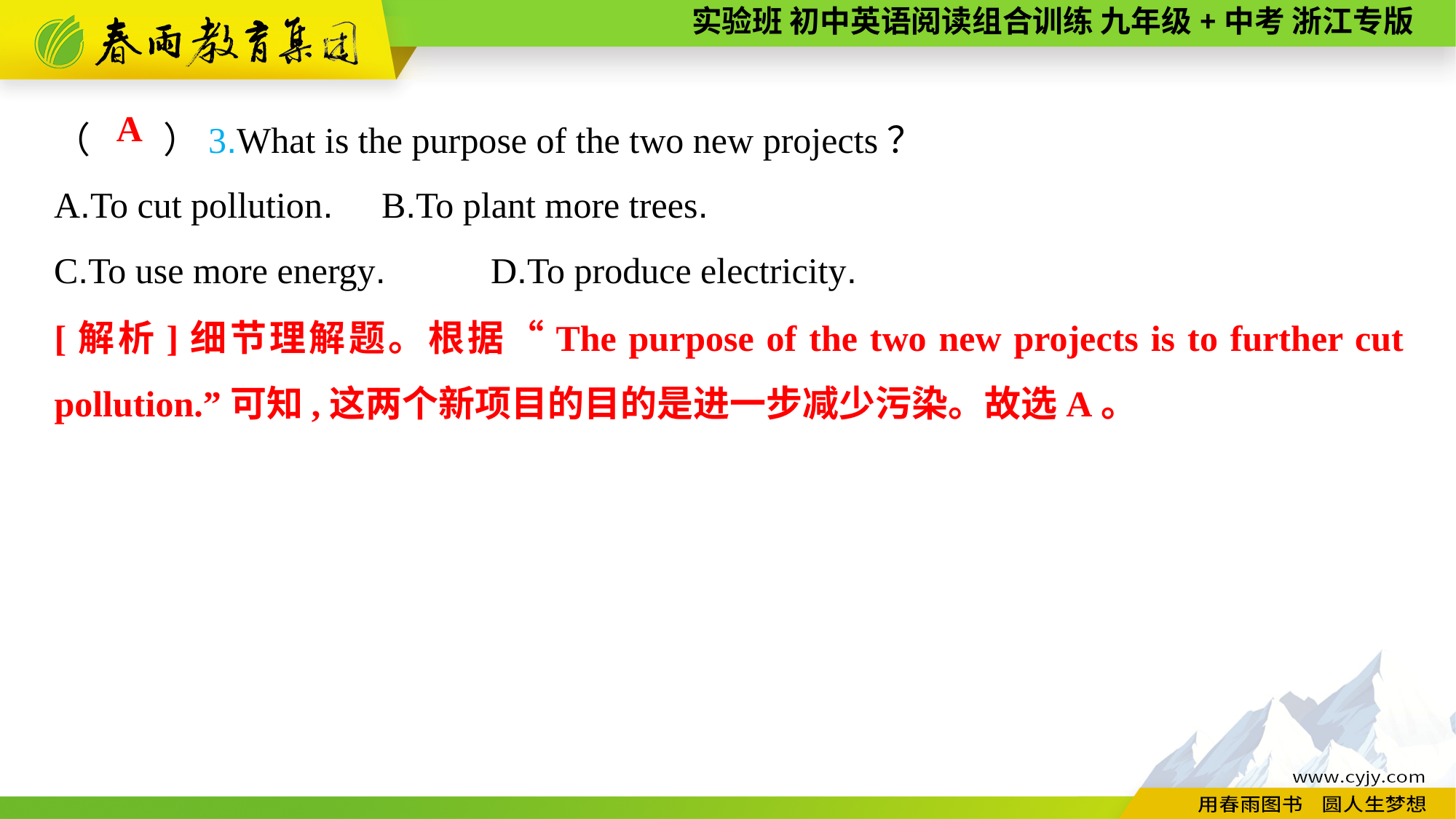

（　　）3.What is the purpose of the two new projects？
A.To cut pollution.	B.To plant more trees.
C.To use more energy.	D.To produce electricity.
A
[解析]细节理解题。根据“The purpose of the two new projects is to further cut pollution.”可知,这两个新项目的目的是进一步减少污染。故选A。